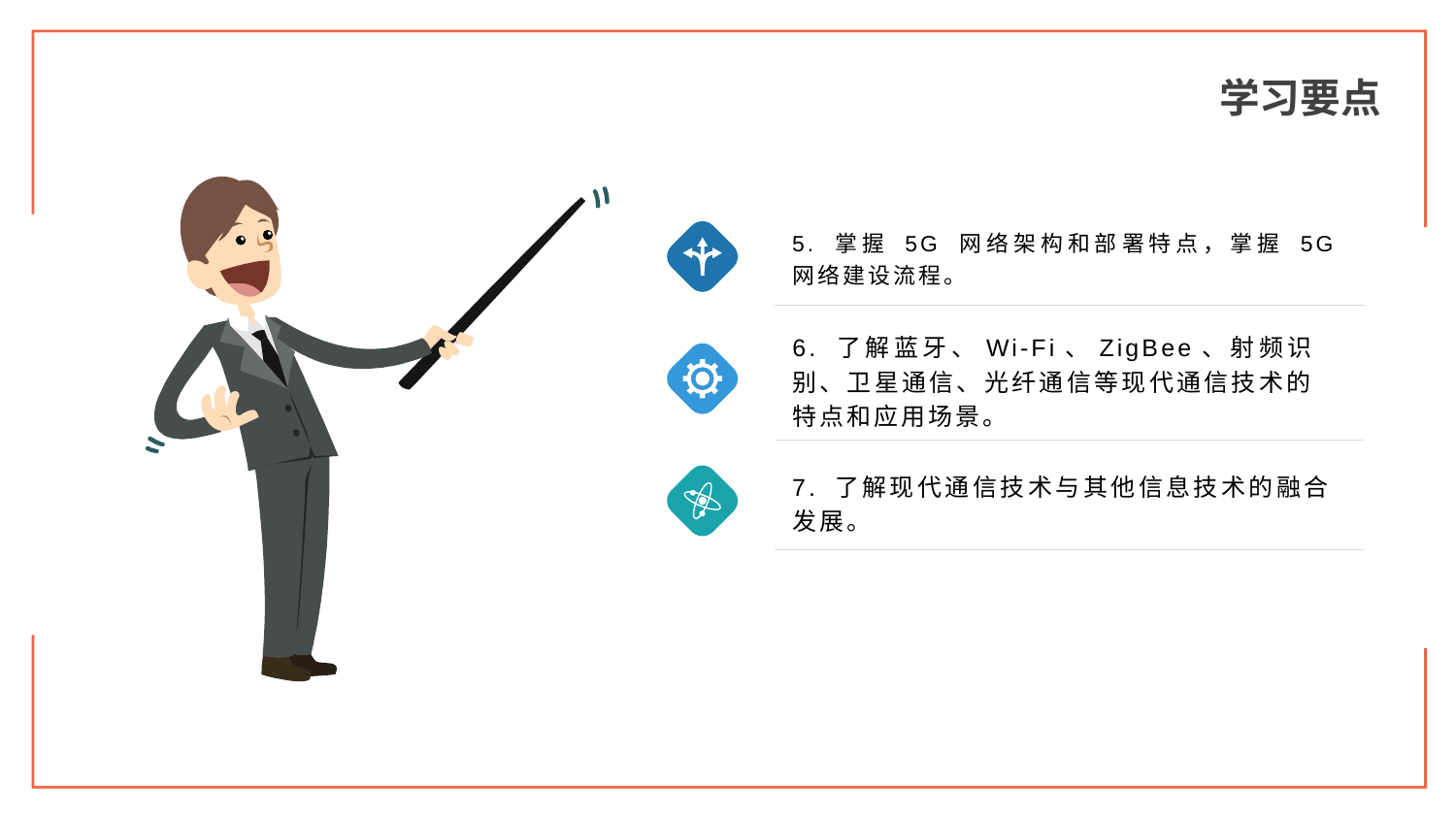

学习要点

5. 掌握 5G 网络架构和部署特点，掌握 5G 网络建设流程。

6. 了解蓝牙、Wi-Fi、ZigBee、射频识别、卫星通信、光纤通信等现代通信技术的特点和应用场景。

7. 了解现代通信技术与其他信息技术的融合发展。